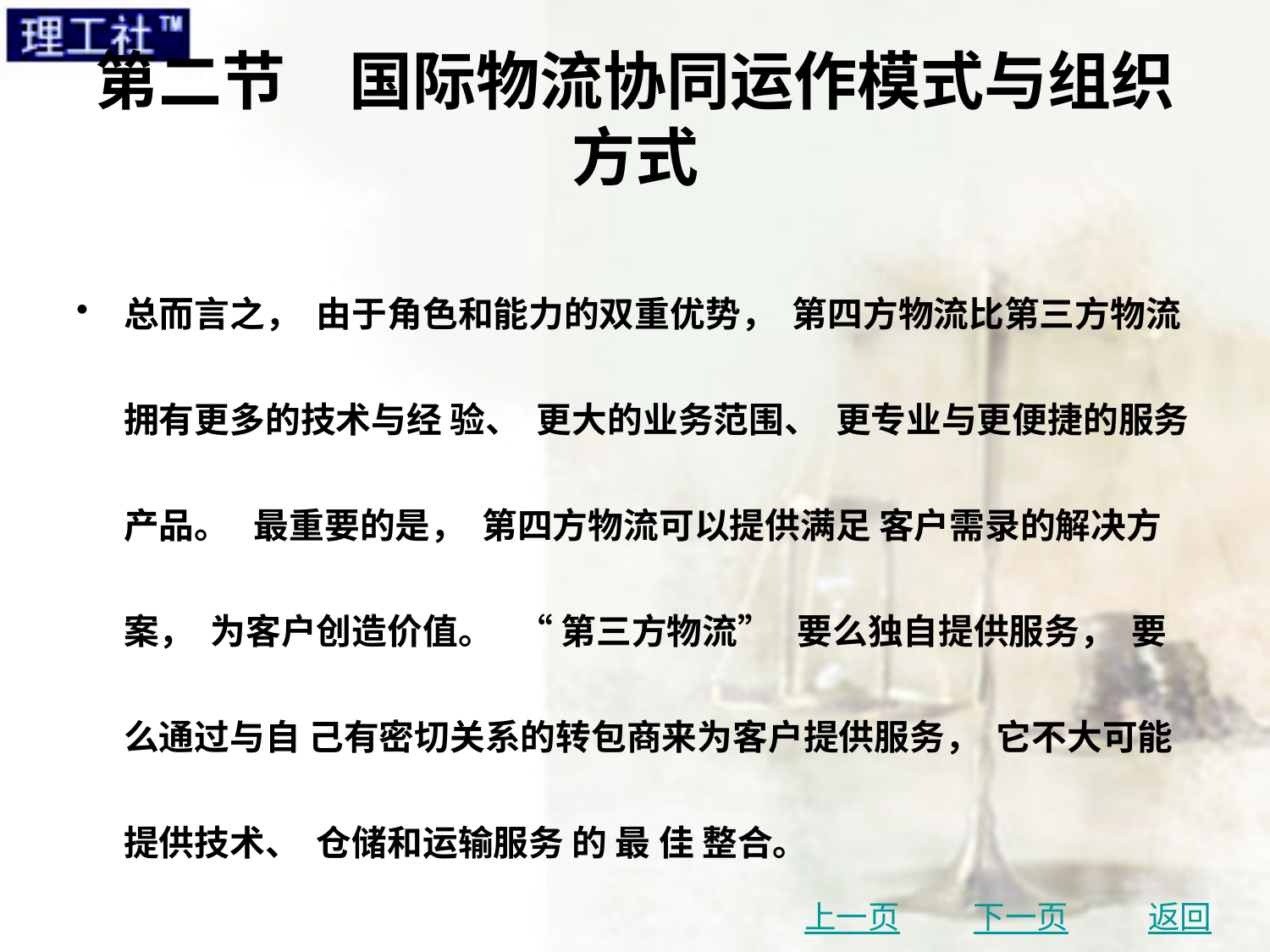

# 第二节　国际物流协同运作模式与组织方式
总而言之，  由于角色和能力的双重优势，  第四方物流比第三方物流拥有更多的技术与经 验、  更大的业务范围、  更专业与更便捷的服务产品。   最重要的是，  第四方物流可以提供满足 客户需录的解决方案，  为客户创造价值。   “ 第三方物流”   要么独自提供服务，  要么通过与自 己有密切关系的转包商来为客户提供服务，  它不大可能提供技术、  仓储和运输服务 的 最 佳 整合。

上一页
下一页
返回